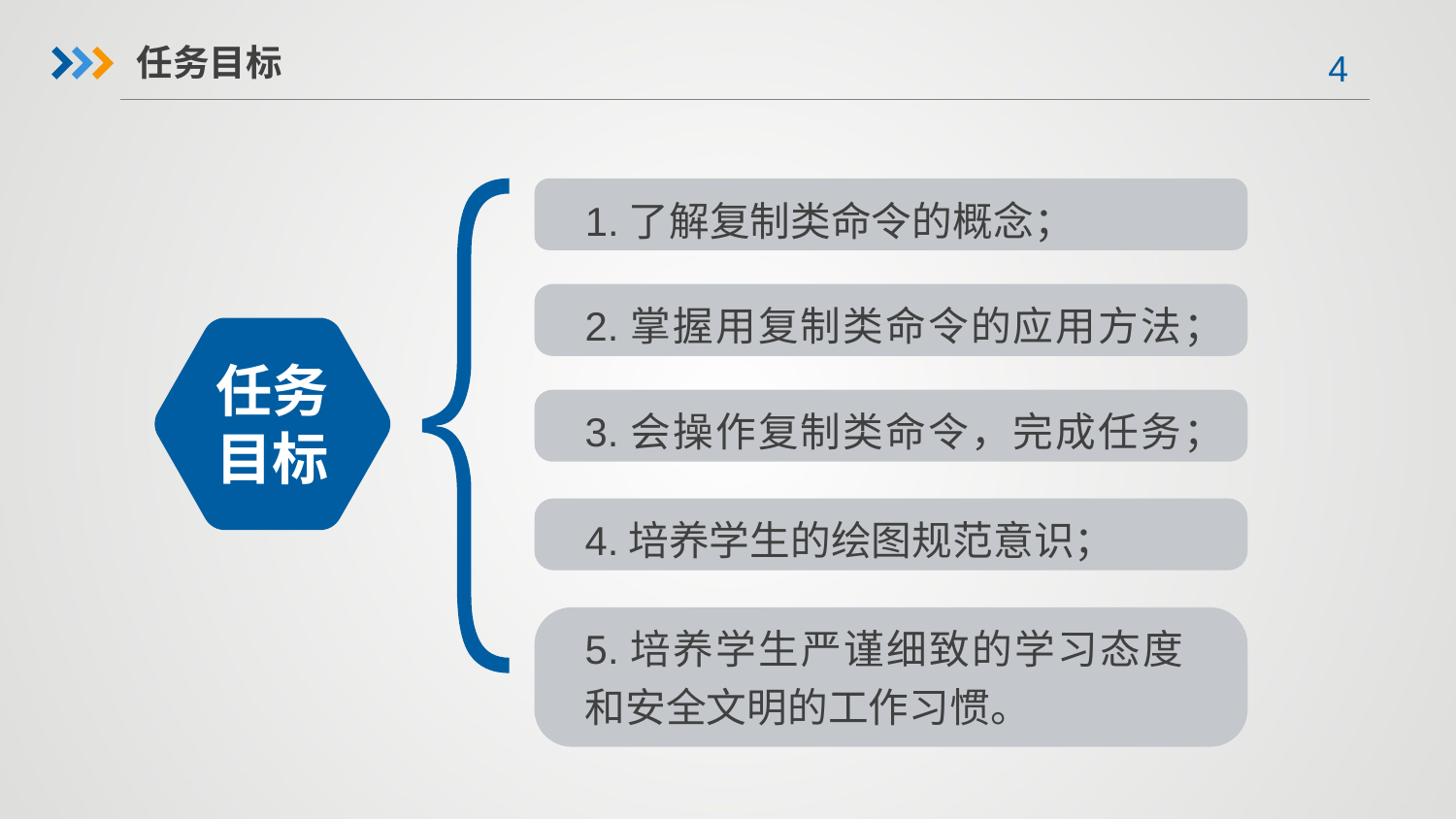

任务目标

1.了解复制类命令的概念；

2.掌握用复制类命令的应用方法；

任务目标

3.会操作复制类命令，完成任务；

4.培养学生的绘图规范意识；

5.培养学生严谨细致的学习态度和安全文明的工作习惯。